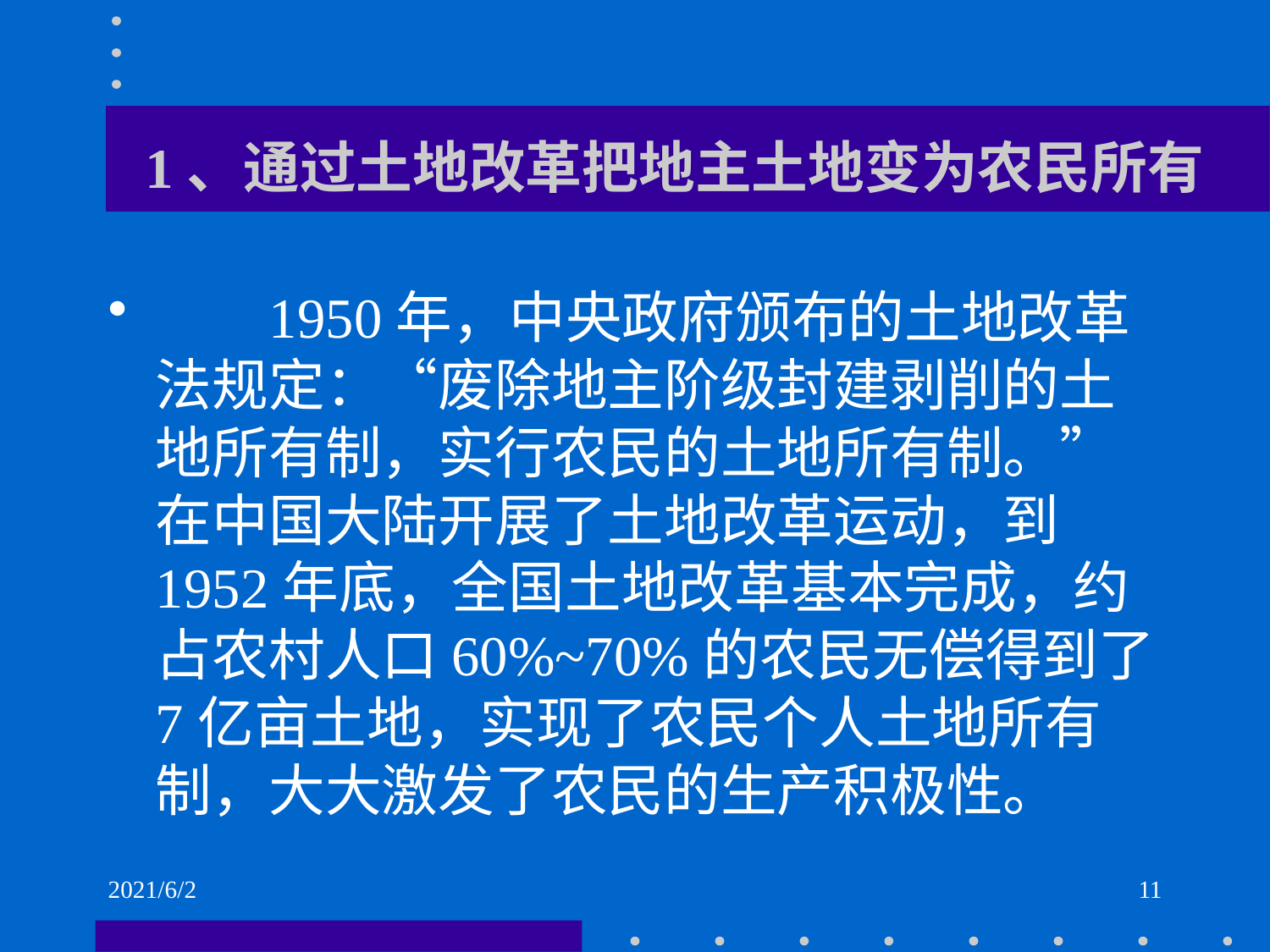

# 1、通过土地改革把地主土地变为农民所有
        1950年，中央政府颁布的土地改革法规定：“废除地主阶级封建剥削的土地所有制，实行农民的土地所有制。”在中国大陆开展了土地改革运动，到1952年底，全国土地改革基本完成，约占农村人口60%~70%的农民无偿得到了7亿亩土地，实现了农民个人土地所有制，大大激发了农民的生产积极性。

2021/6/2
11